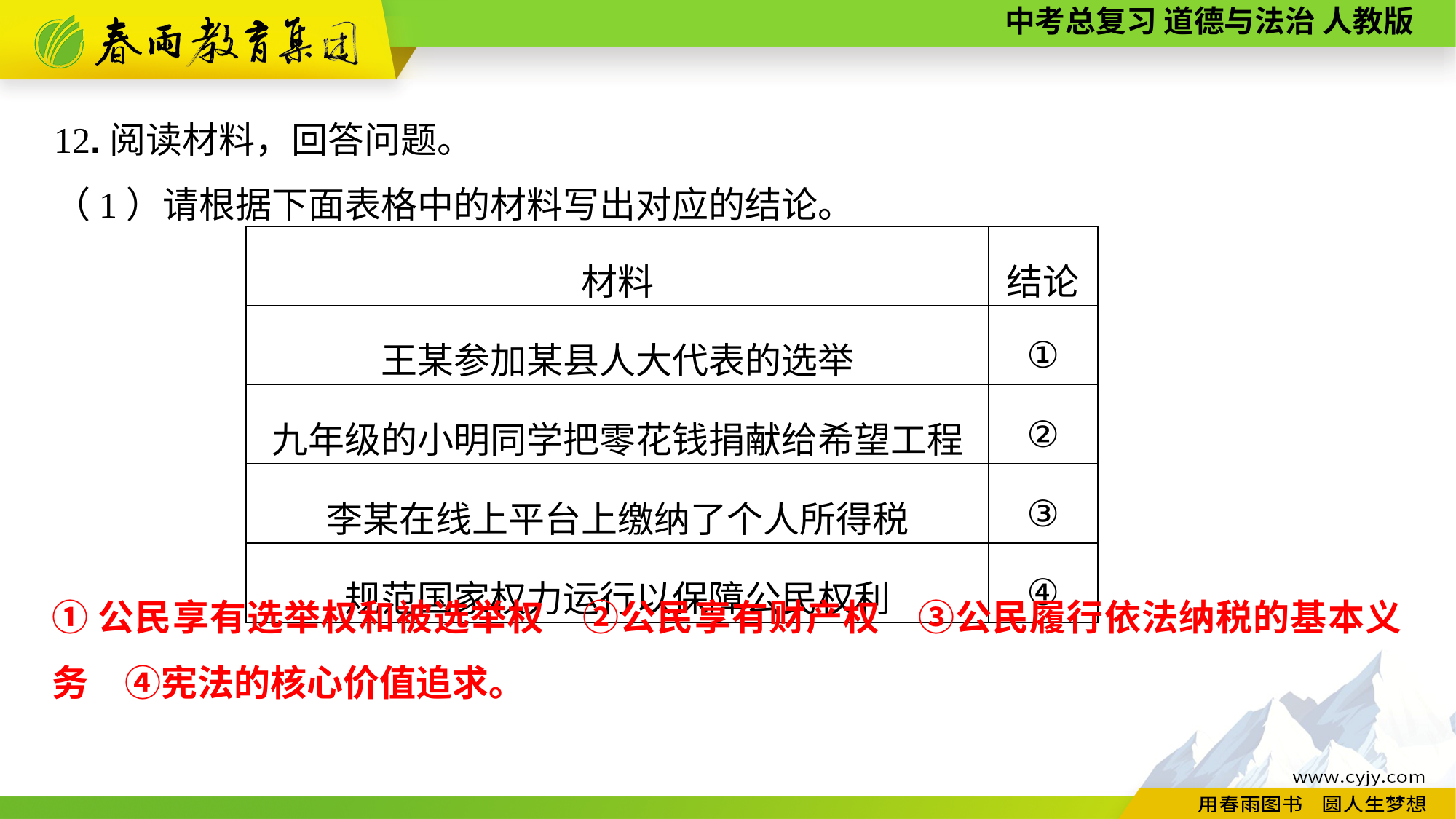

12.阅读材料，回答问题。
（1）请根据下面表格中的材料写出对应的结论。
| 材料 | 结论 |
| --- | --- |
| 王某参加某县人大代表的选举 | ① |
| 九年级的小明同学把零花钱捐献给希望工程 | ② |
| 李某在线上平台上缴纳了个人所得税 | ③ |
| 规范国家权力运行以保障公民权利 | ④ |
①公民享有选举权和被选举权　②公民享有财产权　③公民履行依法纳税的基本义务　④宪法的核心价值追求。